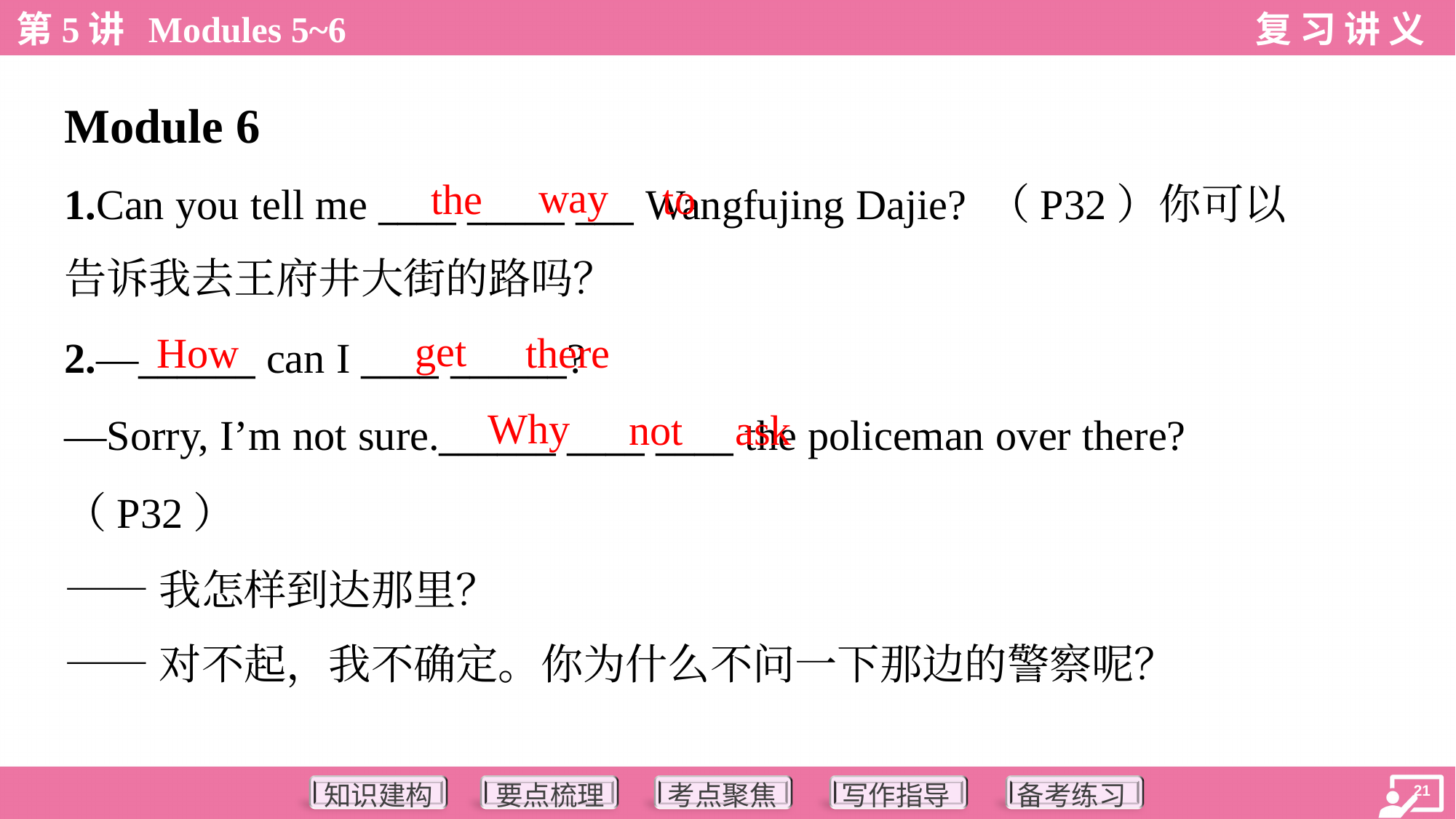

Module 6
way
the
to
1.Can you tell me ____ _____ ___ Wangfujing Dajie? （P32）你可以
告诉我去王府井大街的路吗？
get
How
there
2.—______ can I ____ ______?
—Sorry, I’m not sure.______ ____ ____ the policeman over there?
（P32）
——我怎样到达那里？
——对不起，我不确定。你为什么不问一下那边的警察呢？
Why
not
ask